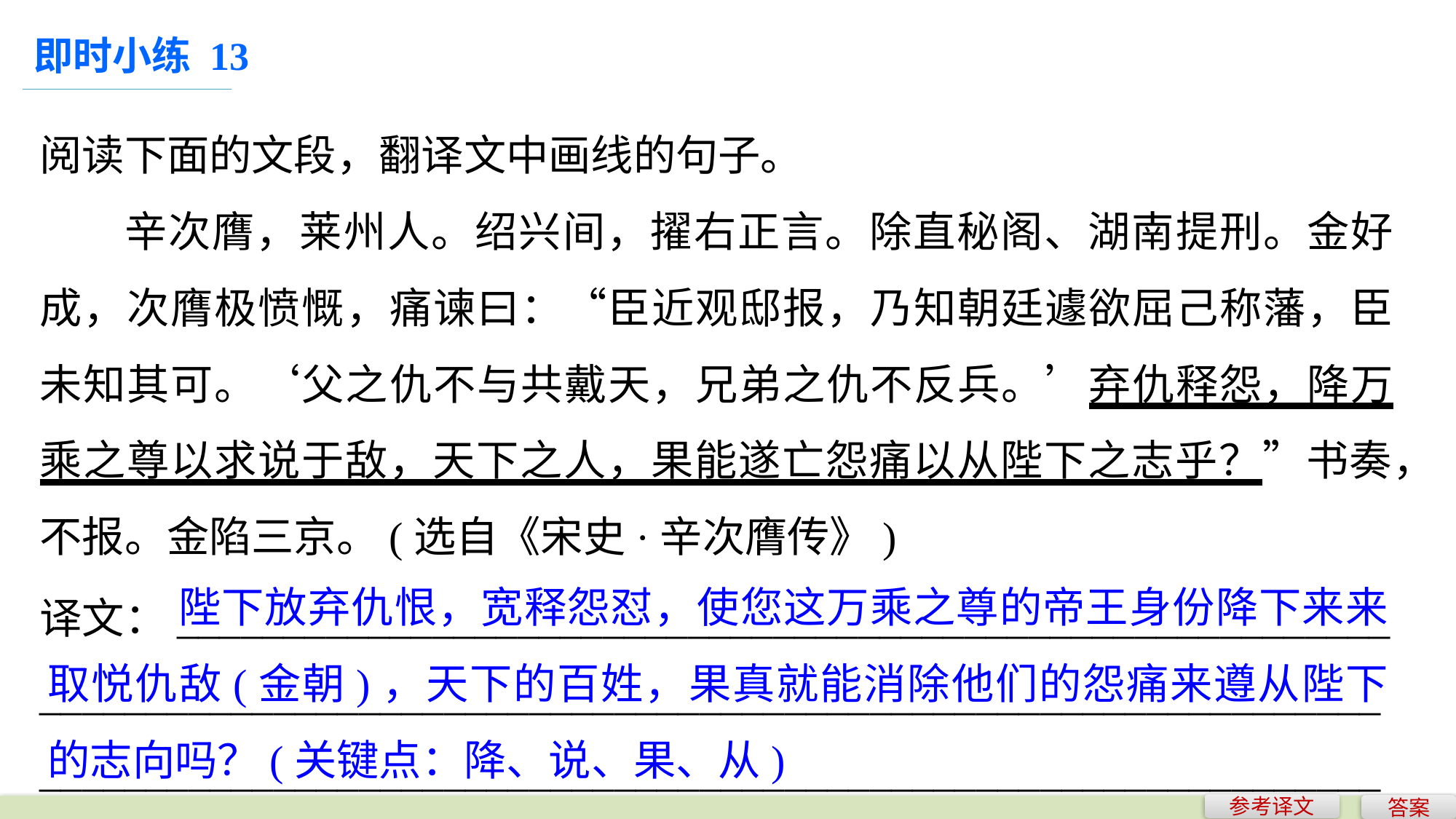

即时小练 13
阅读下面的文段，翻译文中画线的句子。
辛次膺，莱州人。绍兴间，擢右正言。除直秘阁、湖南提刑。金好成，次膺极愤慨，痛谏曰：“臣近观邸报，乃知朝廷遽欲屈己称藩，臣未知其可。‘父之仇不与共戴天，兄弟之仇不反兵。’弃仇释怨，降万乘之尊以求说于敌，天下之人，果能遂亡怨痛以从陛下之志乎？”书奏，不报。金陷三京。(选自《宋史·辛次膺传》)
	 陛下放弃仇恨，宽释怨怼，使您这万乘之尊的帝王身份降下来来取悦仇敌(金朝)，天下的百姓，果真就能消除他们的怨痛来遵从陛下的志向吗？(关键点：降、说、果、从)
译文：_________________________________________________________
______________________________________________________________________________________________________________________________
参考译文
答案